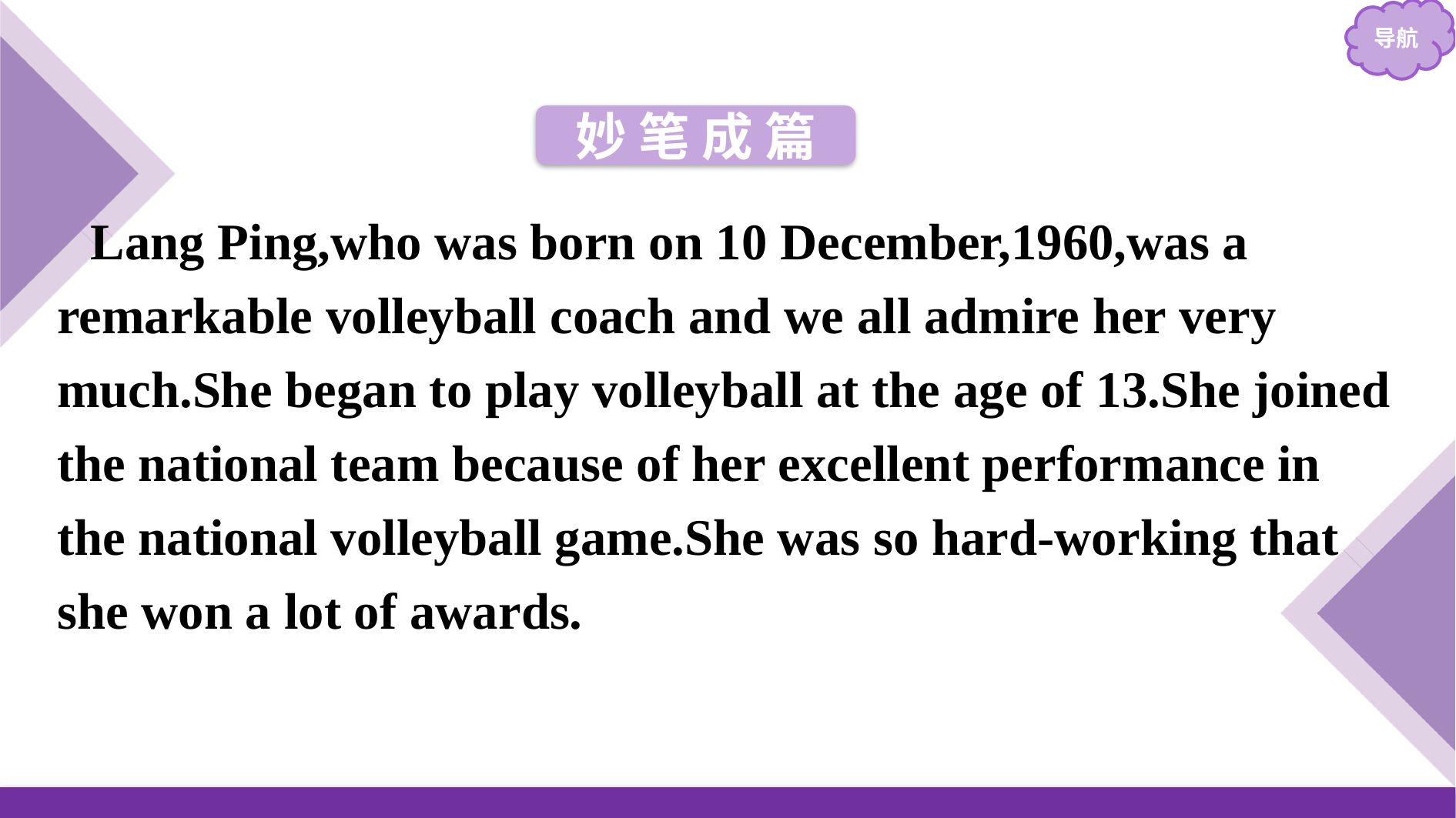

妙 笔 成 篇
Lang Ping,who was born on 10 December,1960,was a remarkable volleyball coach and we all admire her very much.She began to play volleyball at the age of 13.She joined the national team because of her excellent performance in the national volleyball game.She was so hard-working that she won a lot of awards.